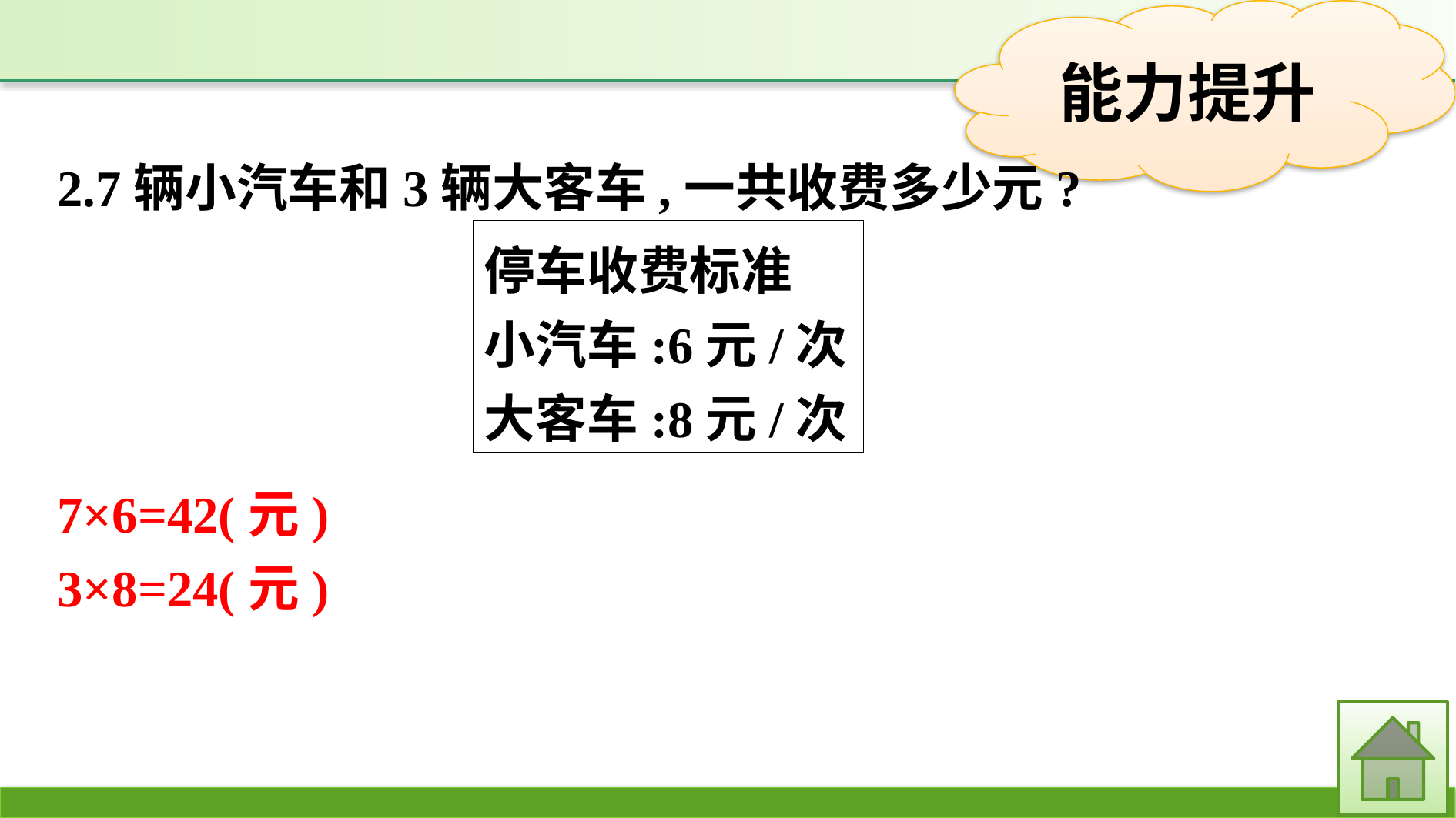

2.7辆小汽车和3辆大客车,一共收费多少元?
停车收费标准
小汽车:6元/次
大客车:8元/次
7×6=42(元)
3×8=24(元)